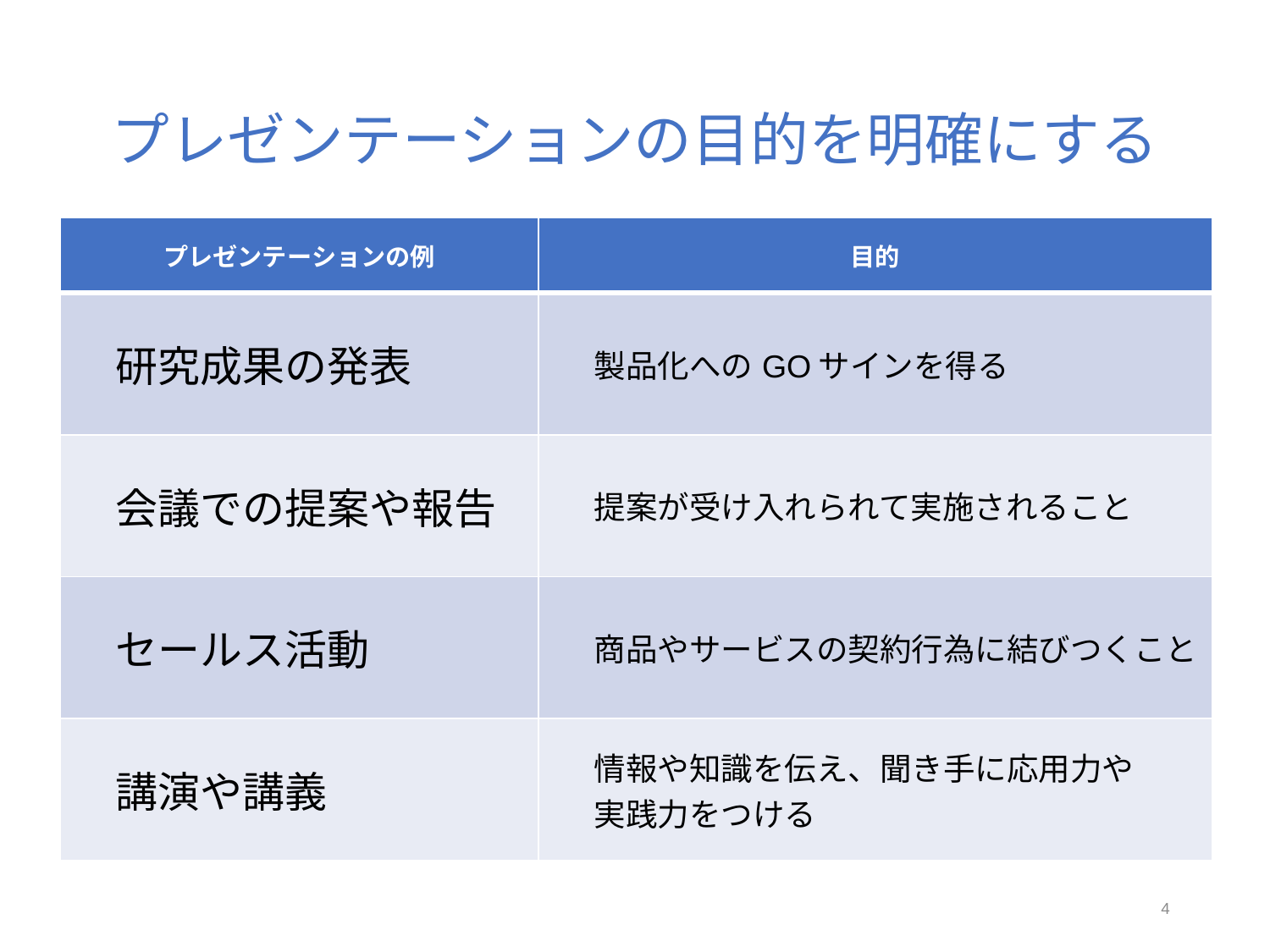

# プレゼンテーションの目的を明確にする
| プレゼンテーションの例 | 目的 |
| --- | --- |
| 研究成果の発表 | 製品化へのGOサインを得る |
| 会議での提案や報告 | 提案が受け入れられて実施されること |
| セールス活動 | 商品やサービスの契約行為に結びつくこと |
| 講演や講義 | 情報や知識を伝え、聞き手に応用力や 実践力をつける |
4